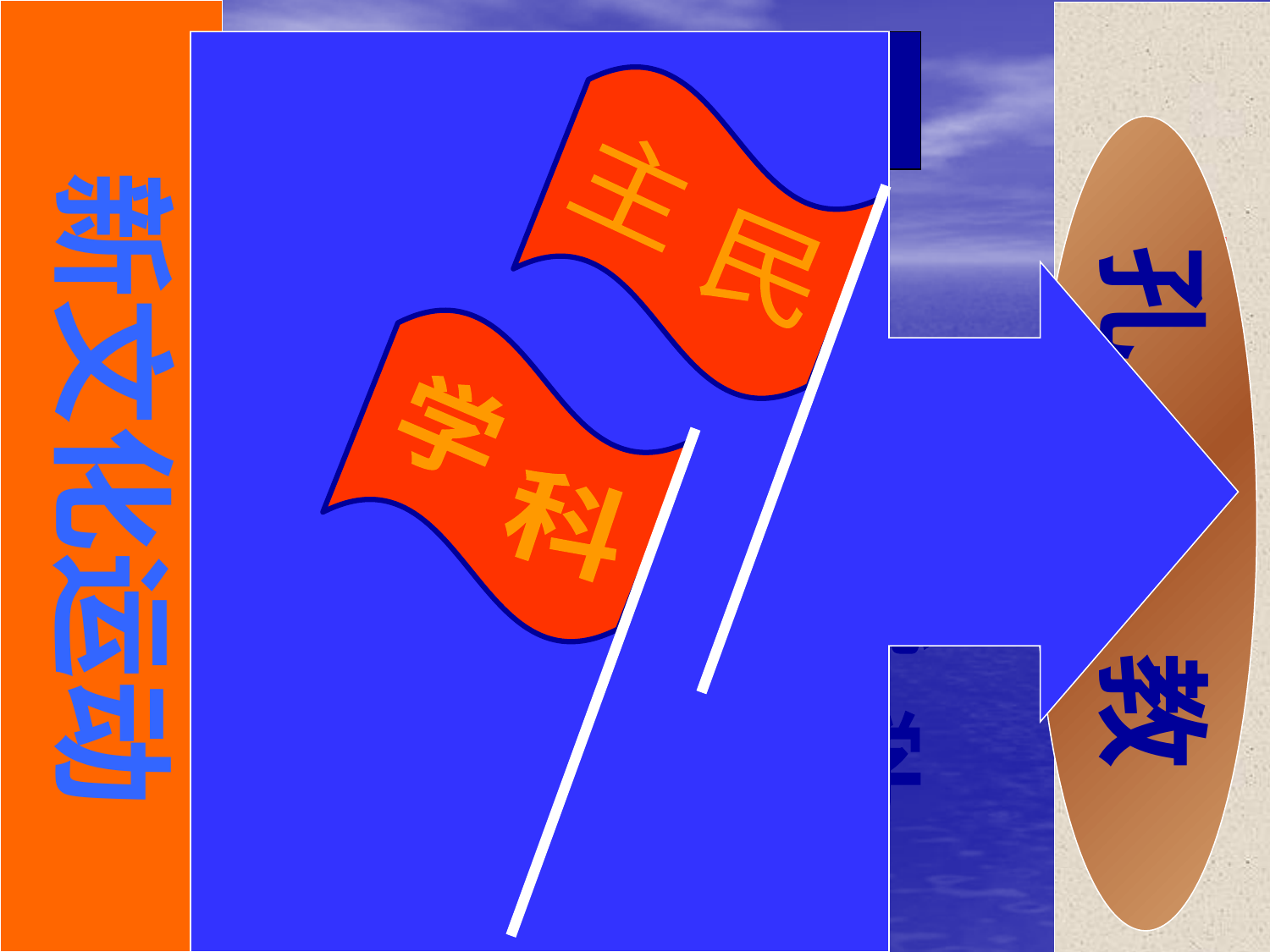

提倡

反对

主

民

孔           教
新文化运动
民主
专制

学
科
迷信愚昧
科学
封建文化
新道德
旧道德
新文学
旧文学